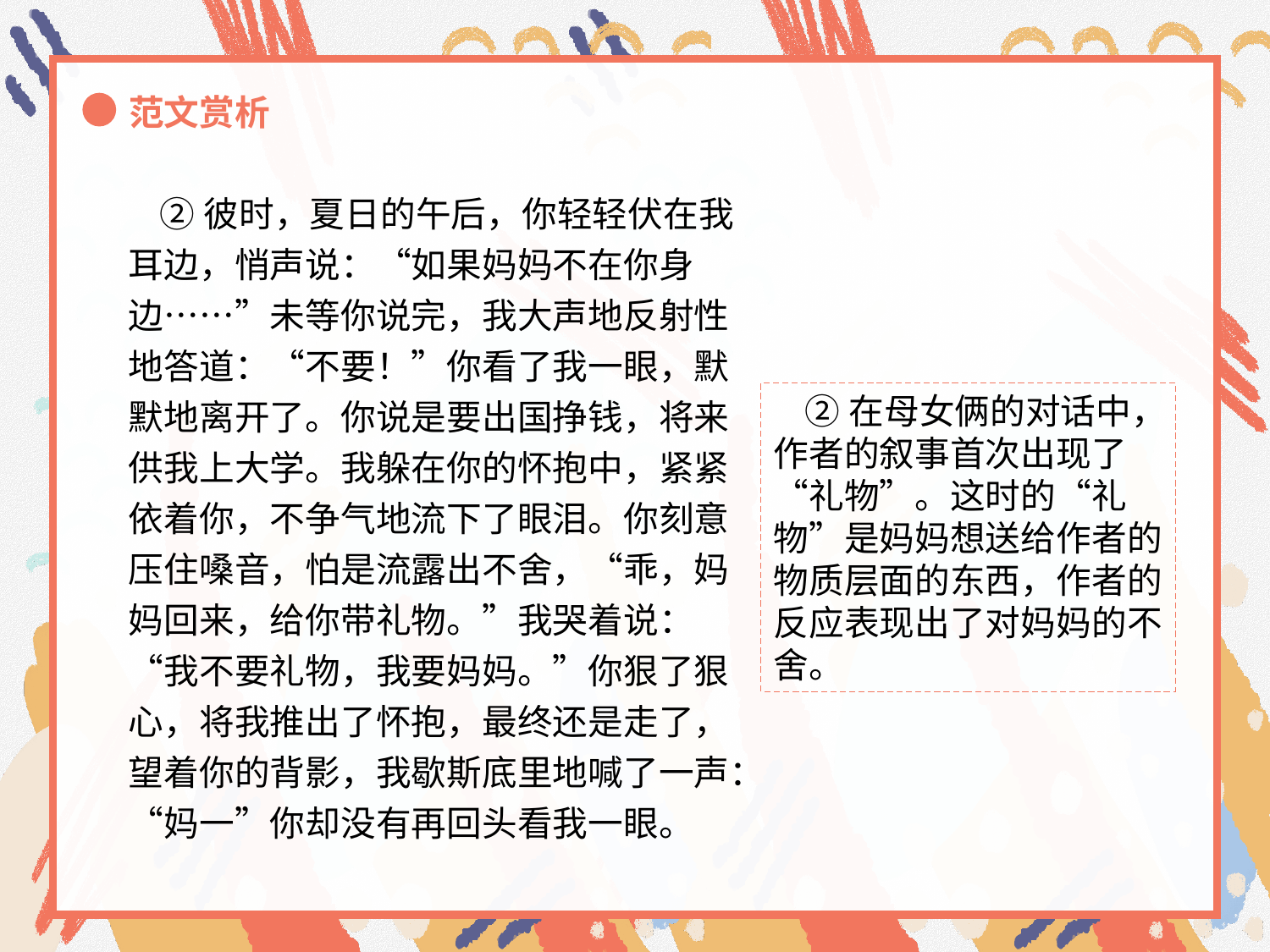

范文赏析

    ②彼时，夏日的午后，你轻轻伏在我耳边，悄声说：“如果妈妈不在你身
边……”未等你说完，我大声地反射性地答道：“不要！”你看了我一眼，默默地离开了。你说是要出国挣钱，将来供我上大学。我躲在你的怀抱中，紧紧依着你，不争气地流下了眼泪。你刻意压住嗓音，怕是流露出不舍，“乖，妈妈回来，给你带礼物。”我哭着说：“我不要礼物，我要妈妈。”你狠了狠心，将我推出了怀抱，最终还是走了，望着你的背影，我歇斯底里地喊了一声：“妈一”你却没有再回头看我一眼。
    ②在母女俩的对话中，作者的叙事首次出现了“礼物”。这时的“礼物”是妈妈想送给作者的物质层面的东西，作者的反应表现出了对妈妈的不舍。